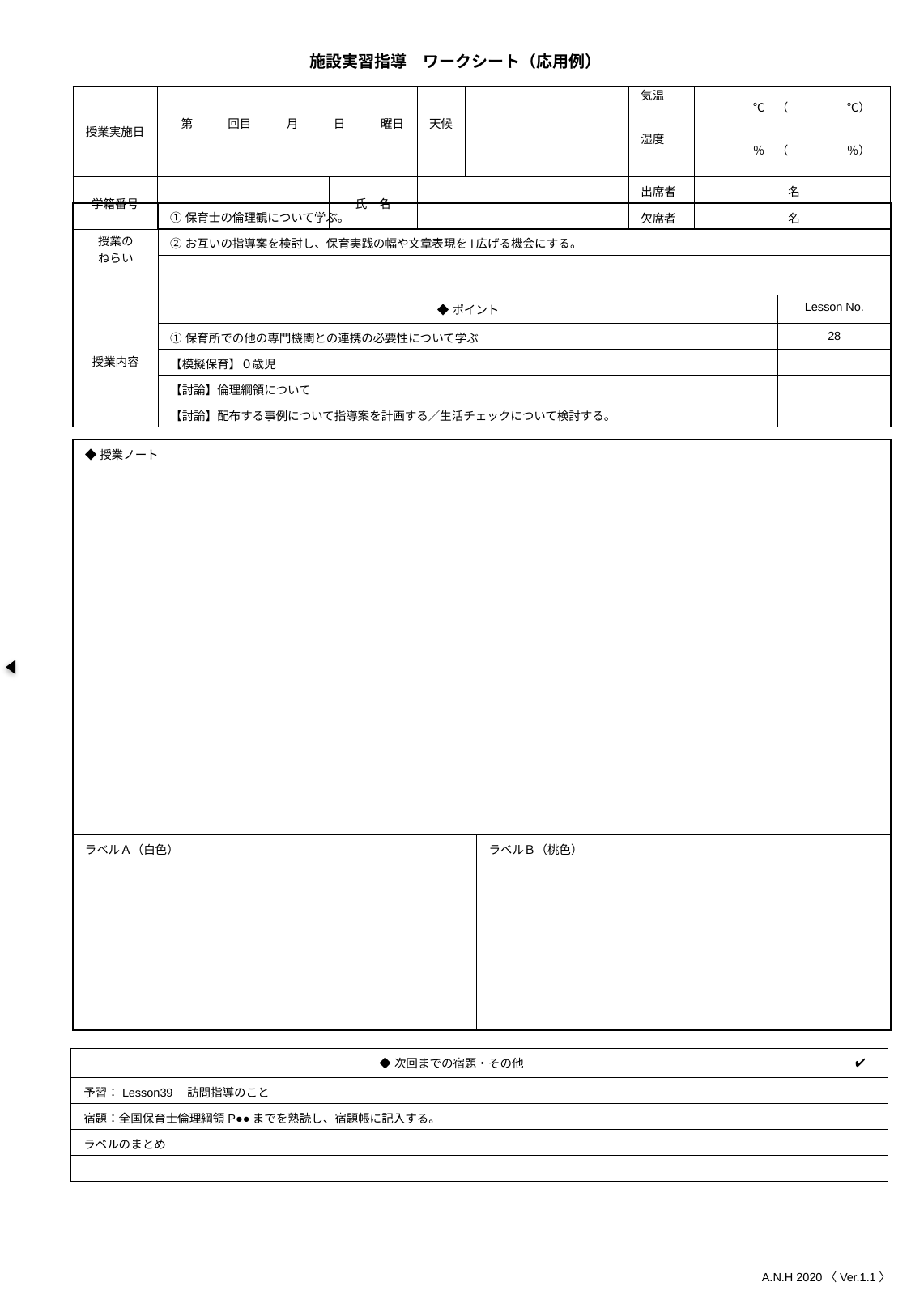

# 施設実習指導　ワークシート（応用例）
| 授業実施日 | 第　　　回目　　　月　　　日　　　曜日 |  | 天候 |  | 気温 | ℃　（　　　　　℃） |
| --- | --- | --- | --- | --- | --- | --- |
|  |  |  |  |  | 湿度 | ％　（　　　　　％） |
| 学籍番号 |  | 氏　名 |  |  | 出席者 | 名 |
|  |  |  |  |  | 欠席者 | 名 |
| 授業の ねらい | ①保育士の倫理観について学ぶ。 |  |
| --- | --- | --- |
|  | ②お互いの指導案を検討し、保育実践の幅や文章表現をl広げる機会にする。 |  |
|  |  |  |
| 授業内容 | ◆ポイント | Lesson No. |
|  | ①保育所での他の専門機関との連携の必要性について学ぶ | 28 |
|  | 【模擬保育】０歳児 |  |
|  | 【討論】倫理綱領について |  |
|  | 【討論】配布する事例について指導案を計画する／生活チェックについて検討する。 |  |
| ◆授業ノート |  |
| --- | --- |
| ラベルＡ（白色） | ラベルＢ（桃色） |

| ◆次回までの宿題・その他 | ✔︎ |
| --- | --- |
| 予習：Lesson39　訪問指導のこと |  |
| 宿題：全国保育士倫理綱領P●●までを熟読し、宿題帳に記入する。 |  |
| ラベルのまとめ |  |
|  |  |

A.N.H 2020〈Ver.1.1〉
２